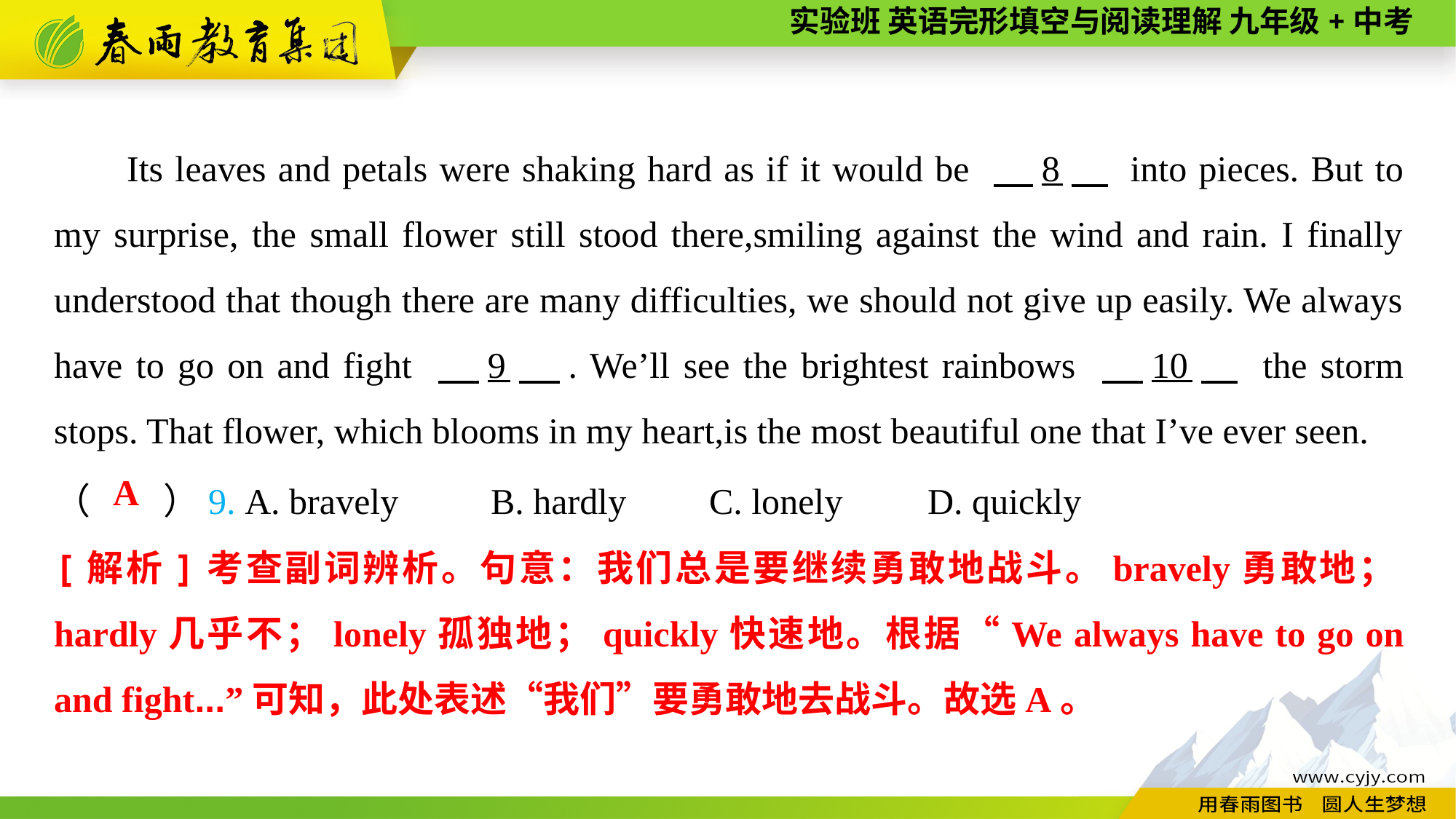

Its leaves and petals were shaking hard as if it would be 　8　 into pieces. But to my surprise, the small flower still stood there,smiling against the wind and rain. I finally understood that though there are many difficulties, we should not give up easily. We always have to go on and fight 　9　. We’ll see the brightest rainbows 　10　 the storm stops. That flower, which blooms in my heart,is the most beautiful one that I’ve ever seen.
（　　）9. A. bravely	B. hardly	C. lonely	D. quickly
A
[解析]考查副词辨析。句意：我们总是要继续勇敢地战斗。bravely勇敢地；hardly几乎不；lonely孤独地；quickly快速地。根据“We always have to go on and fight...”可知，此处表述“我们”要勇敢地去战斗。故选A。